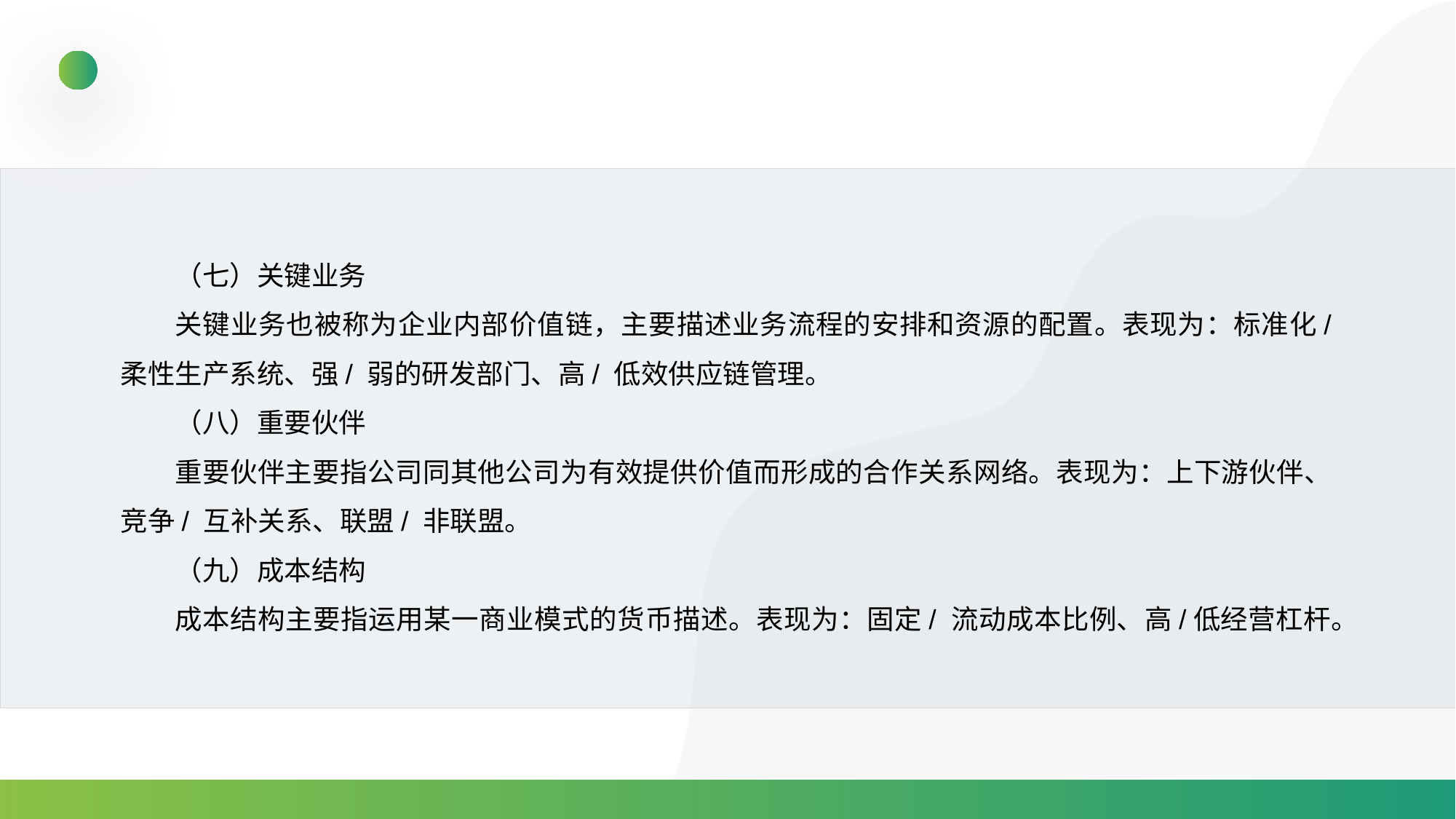

（七）关键业务
关键业务也被称为企业内部价值链，主要描述业务流程的安排和资源的配置。表现为：标准化/ 柔性生产系统、强/ 弱的研发部门、高/ 低效供应链管理。
（八）重要伙伴
重要伙伴主要指公司同其他公司为有效提供价值而形成的合作关系网络。表现为：上下游伙伴、竞争/ 互补关系、联盟/ 非联盟。
（九）成本结构
成本结构主要指运用某一商业模式的货币描述。表现为：固定/ 流动成本比例、高/低经营杠杆。